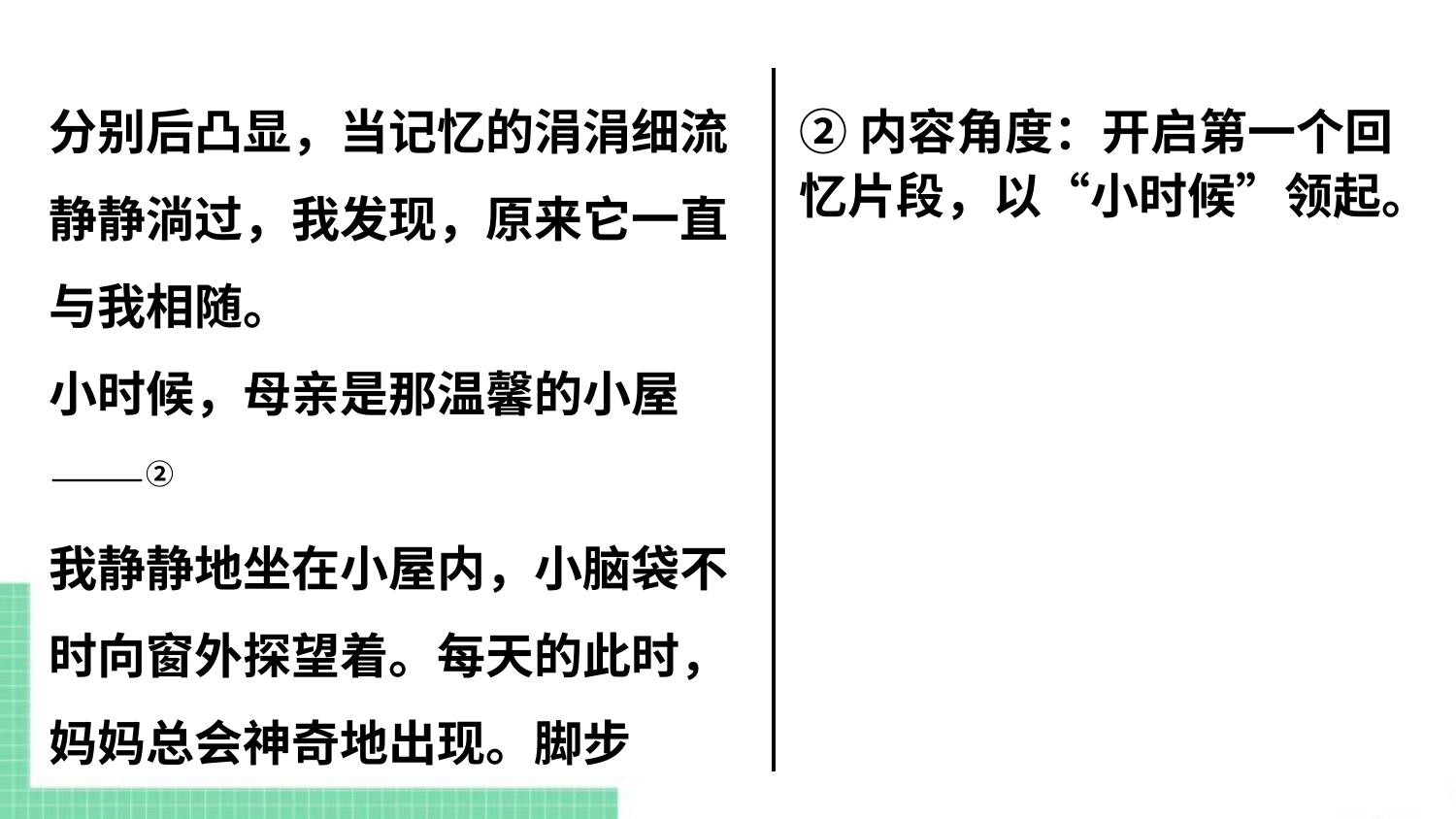

分别后凸显，当记忆的涓涓细流静静淌过，我发现，原来它一直与我相随。
小时候，母亲是那温馨的小屋——②
我静静地坐在小屋内，小脑袋不时向窗外探望着。每天的此时，妈妈总会神奇地出现。脚步
②内容角度：开启第一个回忆片段，以“小时候”领起。